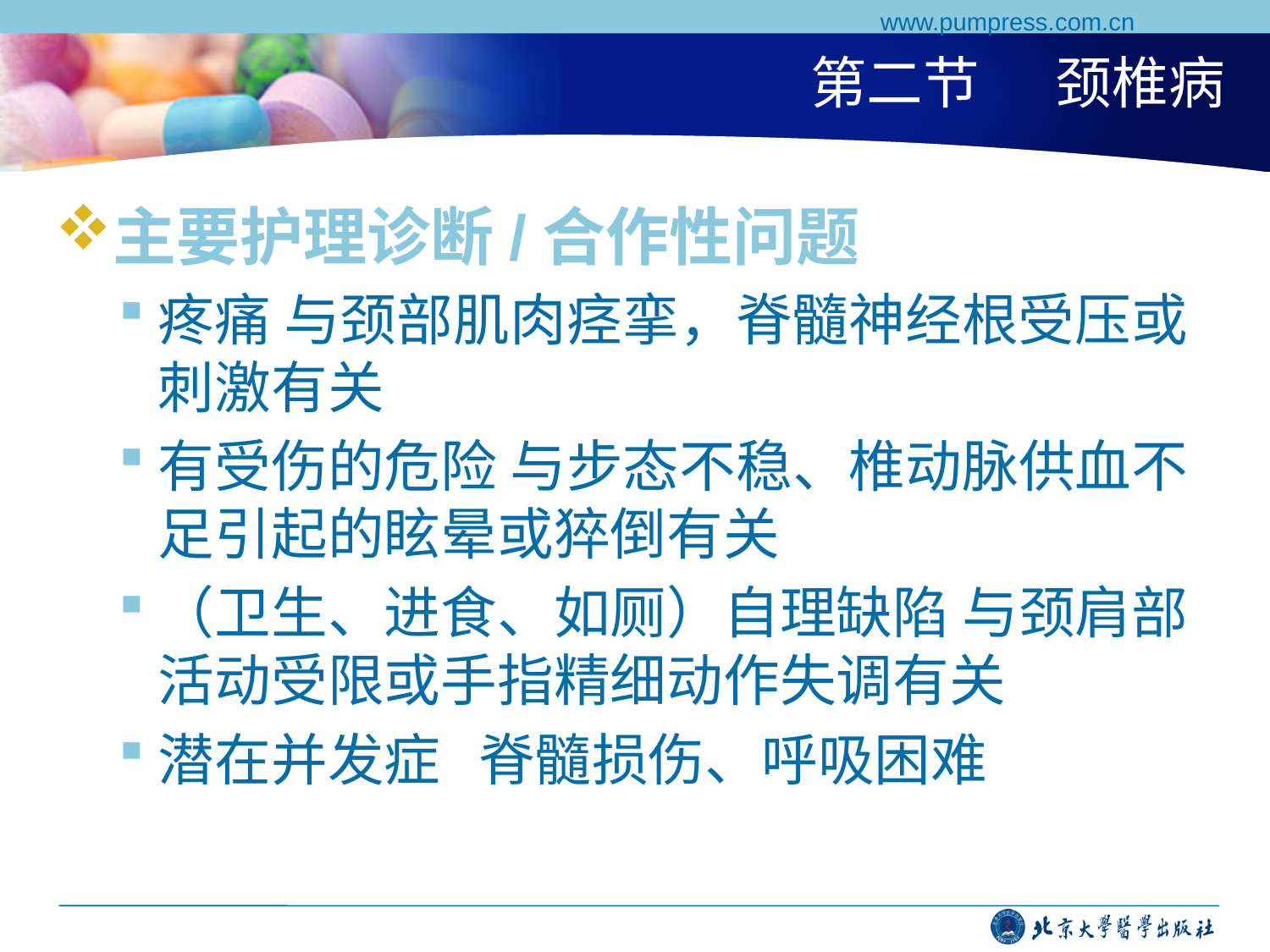

www.pumpress.com.cn
# 第二节      颈椎病
主要护理诊断/合作性问题
疼痛 与颈部肌肉痉挛，脊髓神经根受压或刺激有关
有受伤的危险 与步态不稳、椎动脉供血不足引起的眩晕或猝倒有关
（卫生、进食、如厕）自理缺陷 与颈肩部活动受限或手指精细动作失调有关
潜在并发症   脊髓损伤、呼吸困难